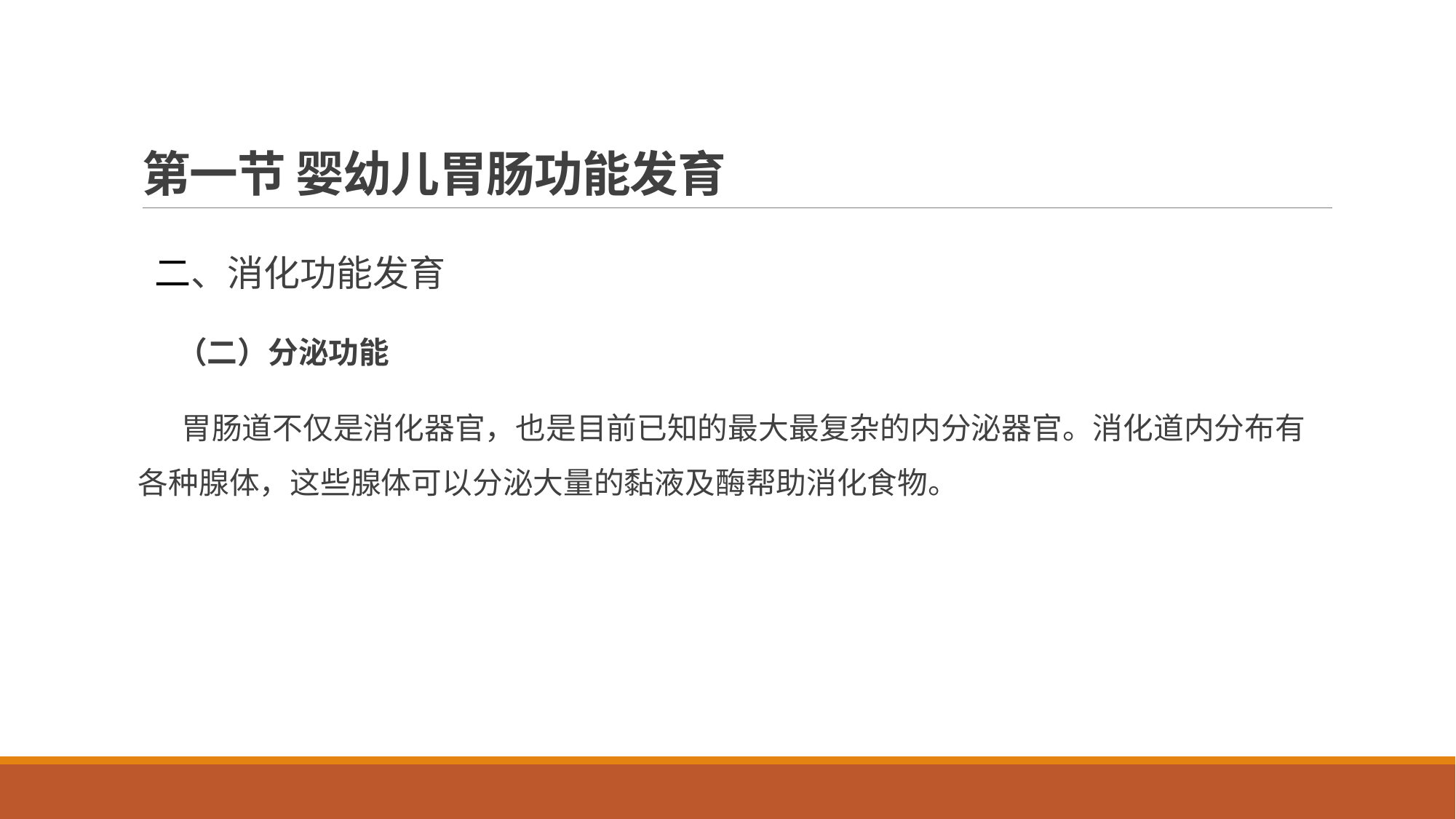

# 第一节 婴幼儿胃肠功能发育
二、消化功能发育
（二）分泌功能
胃肠道不仅是消化器官，也是目前已知的最大最复杂的内分泌器官。消化道内分布有各种腺体，这些腺体可以分泌大量的黏液及酶帮助消化食物。